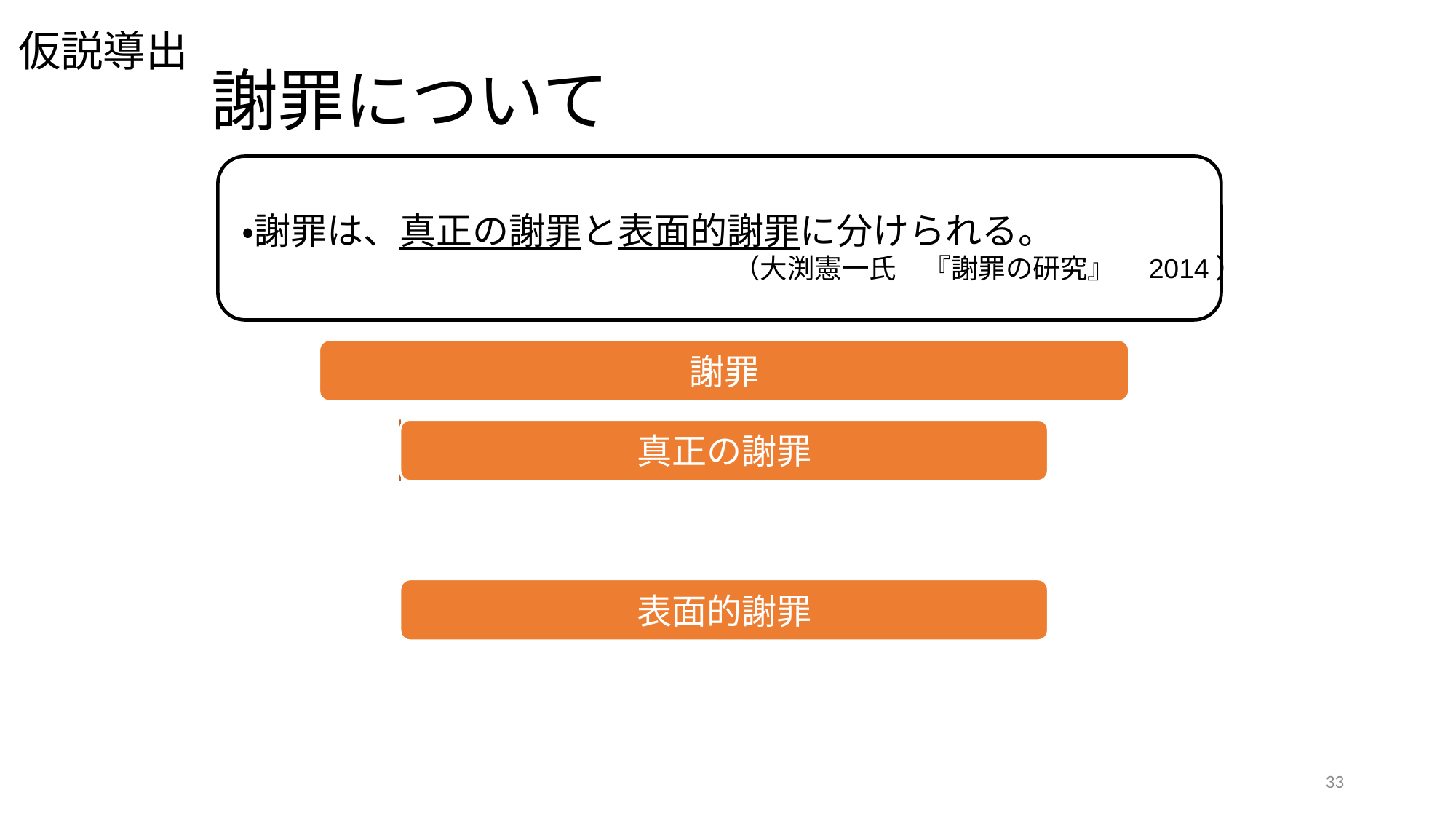

仮説導出
# 謝罪について

・謝罪は、真正の謝罪と表面的謝罪に分けられる。
　　　　　　　　　　　　　　　　　　（大渕憲一氏　『謝罪の研究』　2014）
謝罪
真正の謝罪
表面的謝罪
33